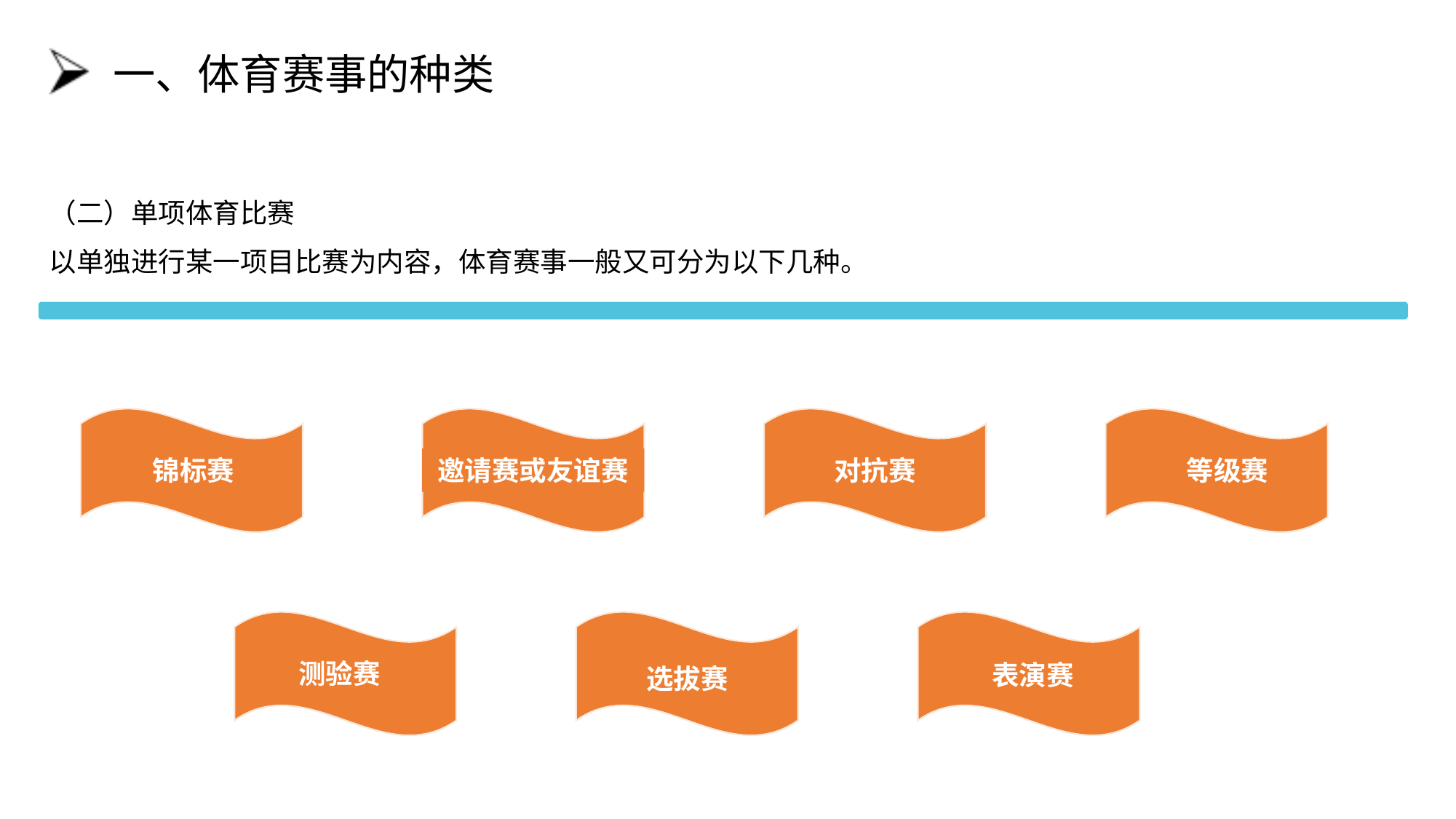

# 一、体育赛事的种类
（二）单项体育比赛
以单独进行某一项目比赛为内容，体育赛事一般又可分为以下几种。

锦标赛
邀请赛或友谊赛
对抗赛
等级赛

测验赛
表演赛
选拔赛